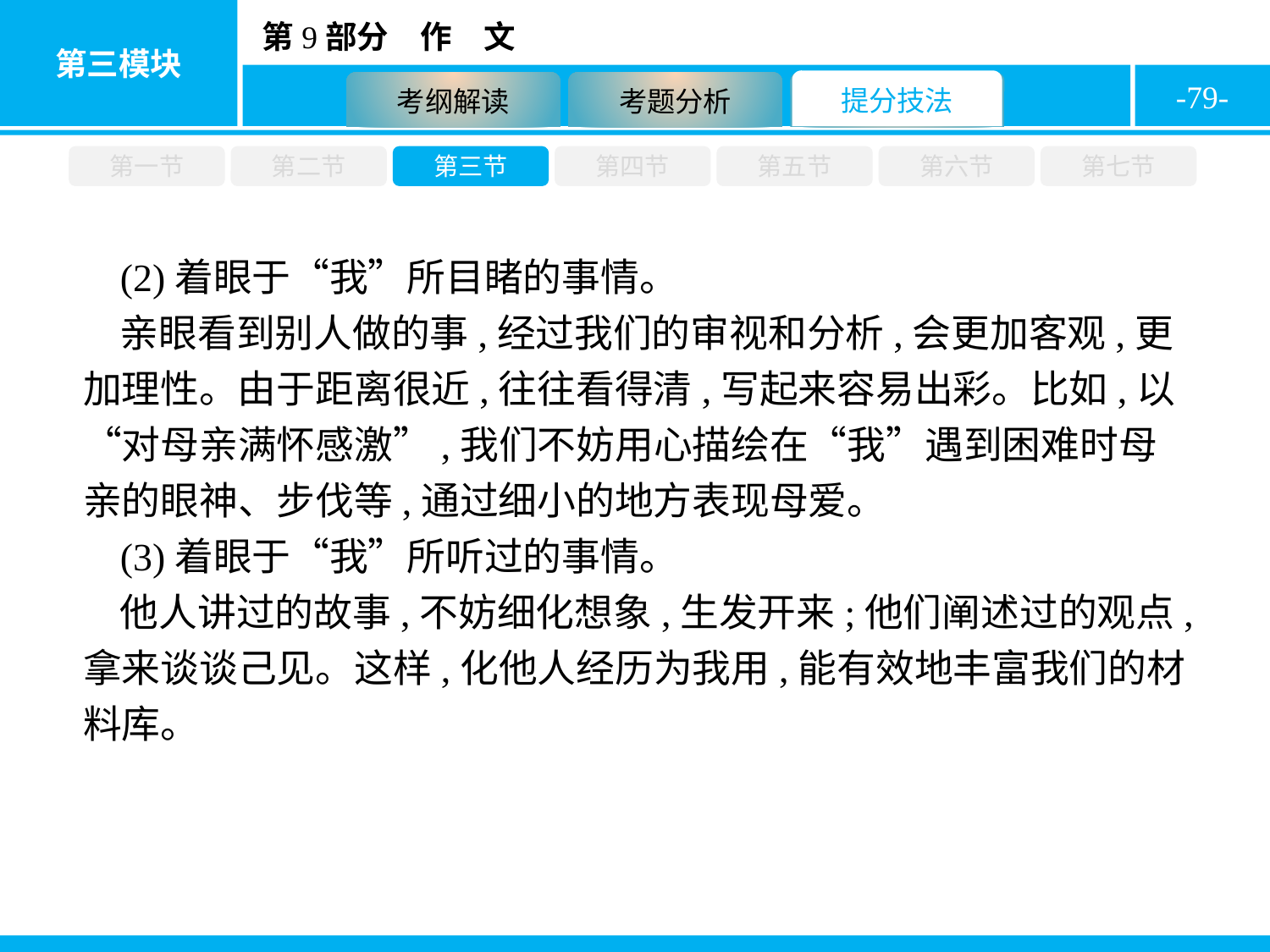

-79-
第一节
第二节
第三节
第四节
第五节
第六节
第七节
(2)着眼于“我”所目睹的事情。
亲眼看到别人做的事,经过我们的审视和分析,会更加客观,更加理性。由于距离很近,往往看得清,写起来容易出彩。比如,以“对母亲满怀感激”,我们不妨用心描绘在“我”遇到困难时母亲的眼神、步伐等,通过细小的地方表现母爱。
(3)着眼于“我”所听过的事情。
他人讲过的故事,不妨细化想象,生发开来;他们阐述过的观点,拿来谈谈己见。这样,化他人经历为我用,能有效地丰富我们的材料库。